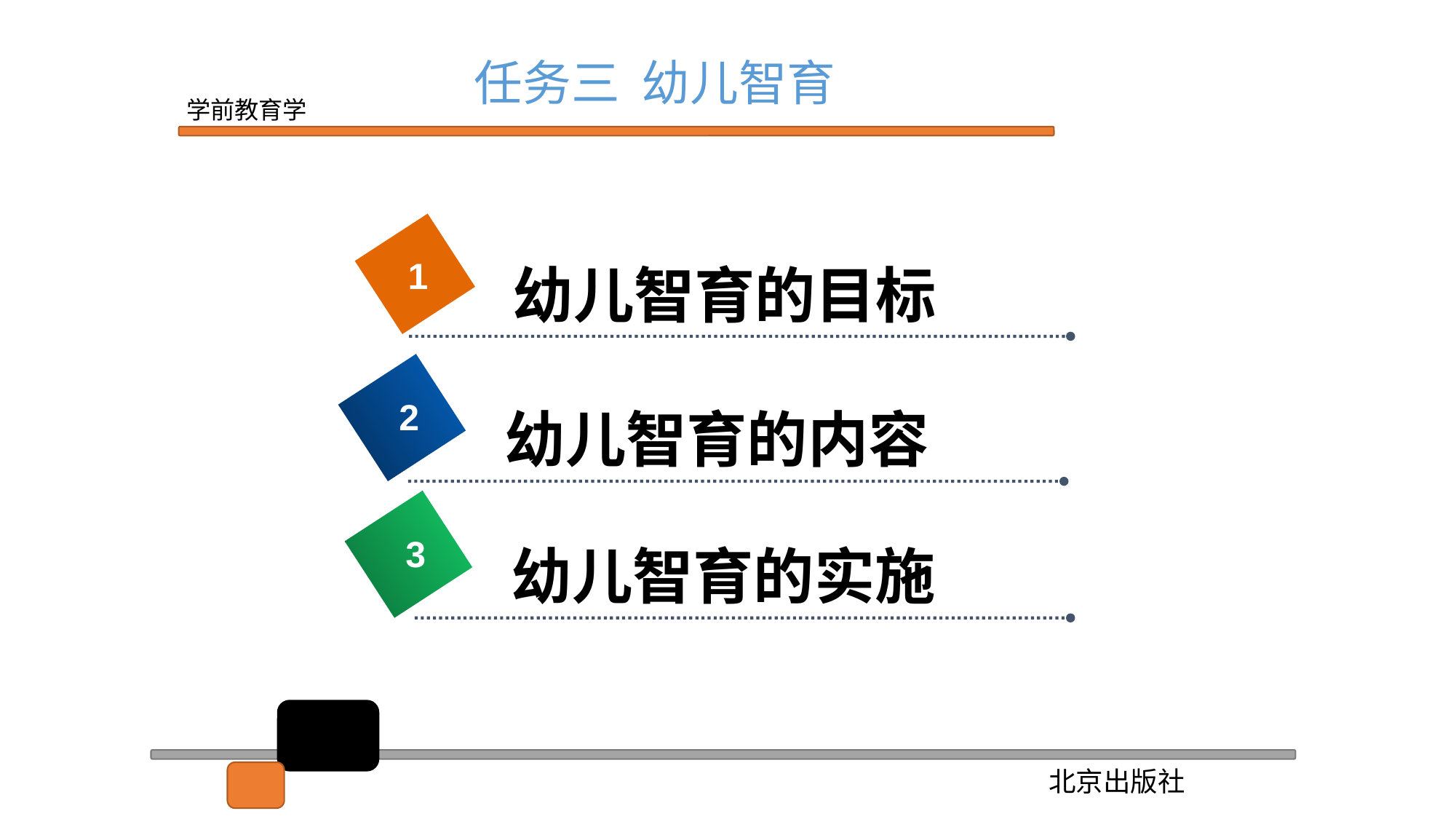

任务三  幼儿智育

1
幼儿智育的目标

2
幼儿智育的内容
2

3
幼儿智育的实施
2